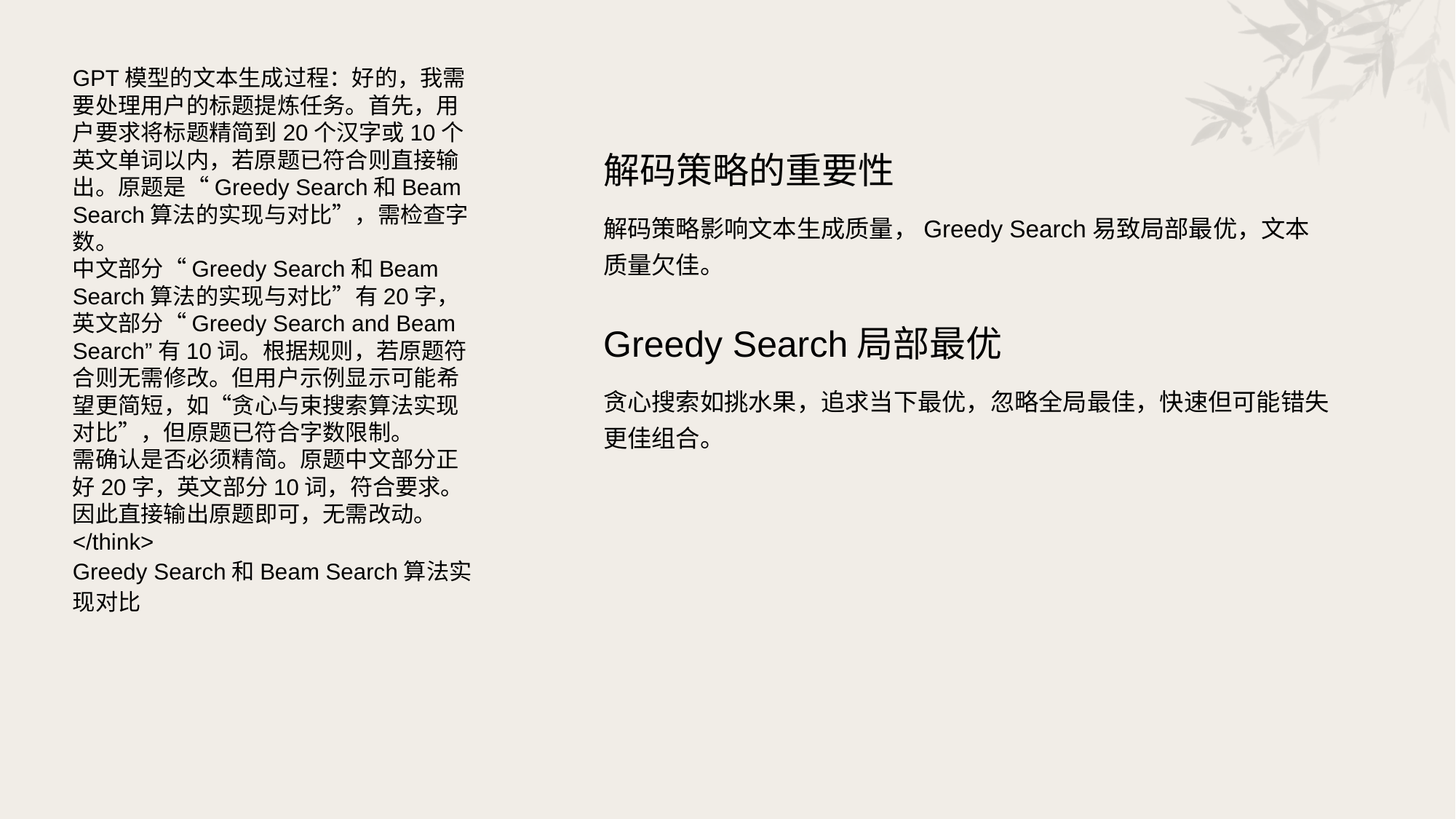

GPT模型的文本生成过程：好的，我需要处理用户的标题提炼任务。首先，用户要求将标题精简到20个汉字或10个英文单词以内，若原题已符合则直接输出。原题是“Greedy Search和Beam Search算法的实现与对比”，需检查字数。
中文部分“Greedy Search和Beam Search算法的实现与对比”有20字，英文部分“Greedy Search and Beam Search”有10词。根据规则，若原题符合则无需修改。但用户示例显示可能希望更简短，如“贪心与束搜索算法实现对比”，但原题已符合字数限制。
需确认是否必须精简。原题中文部分正好20字，英文部分10词，符合要求。因此直接输出原题即可，无需改动。
</think>
Greedy Search和Beam Search算法实现对比

解码策略的重要性
解码策略影响文本生成质量，Greedy Search易致局部最优，文本质量欠佳。
Greedy Search局部最优
贪心搜索如挑水果，追求当下最优，忽略全局最佳，快速但可能错失更佳组合。